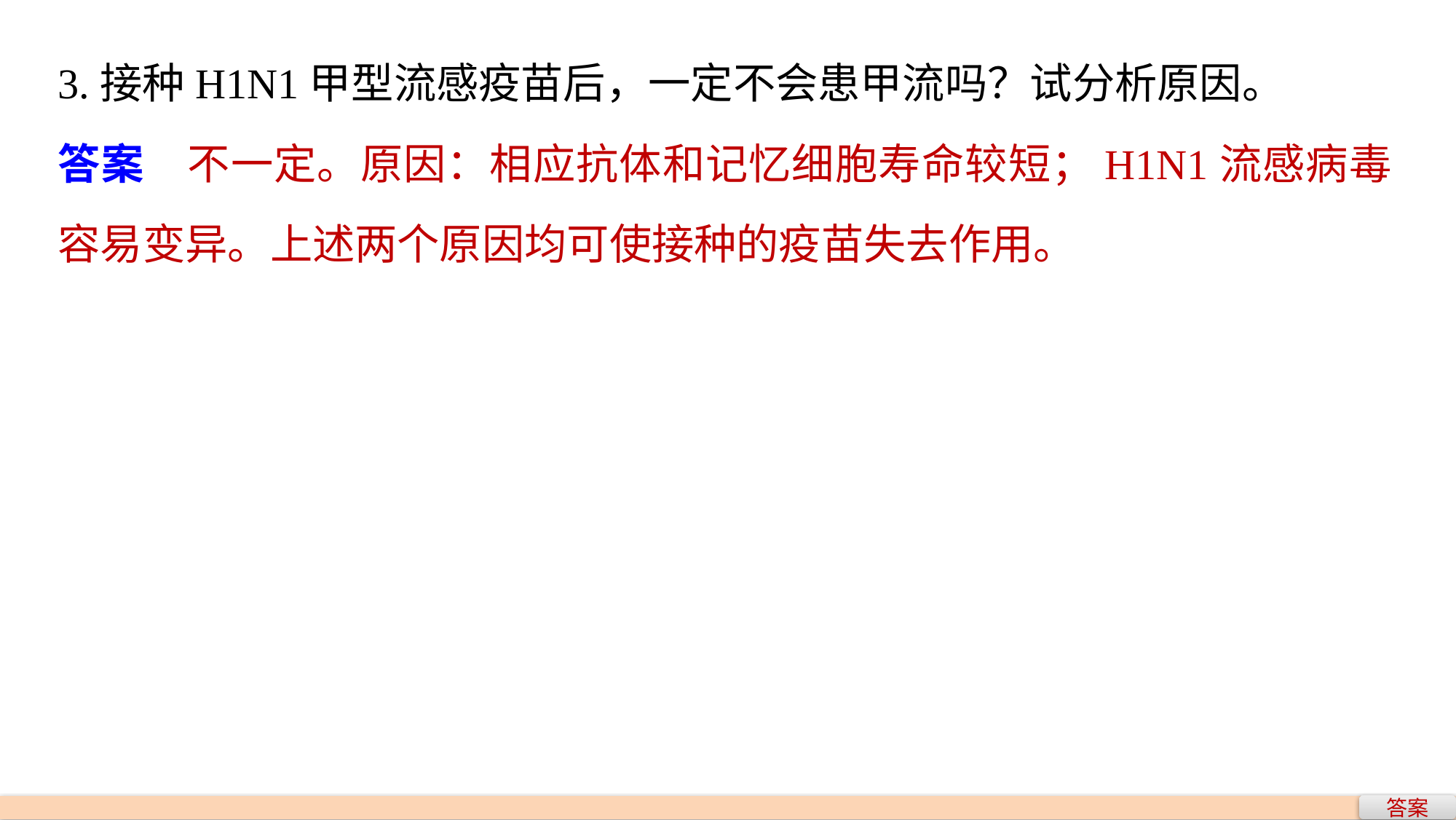

3.接种H1N1甲型流感疫苗后，一定不会患甲流吗？试分析原因。
答案　不一定。原因：相应抗体和记忆细胞寿命较短；H1N1流感病毒容易变异。上述两个原因均可使接种的疫苗失去作用。
答案